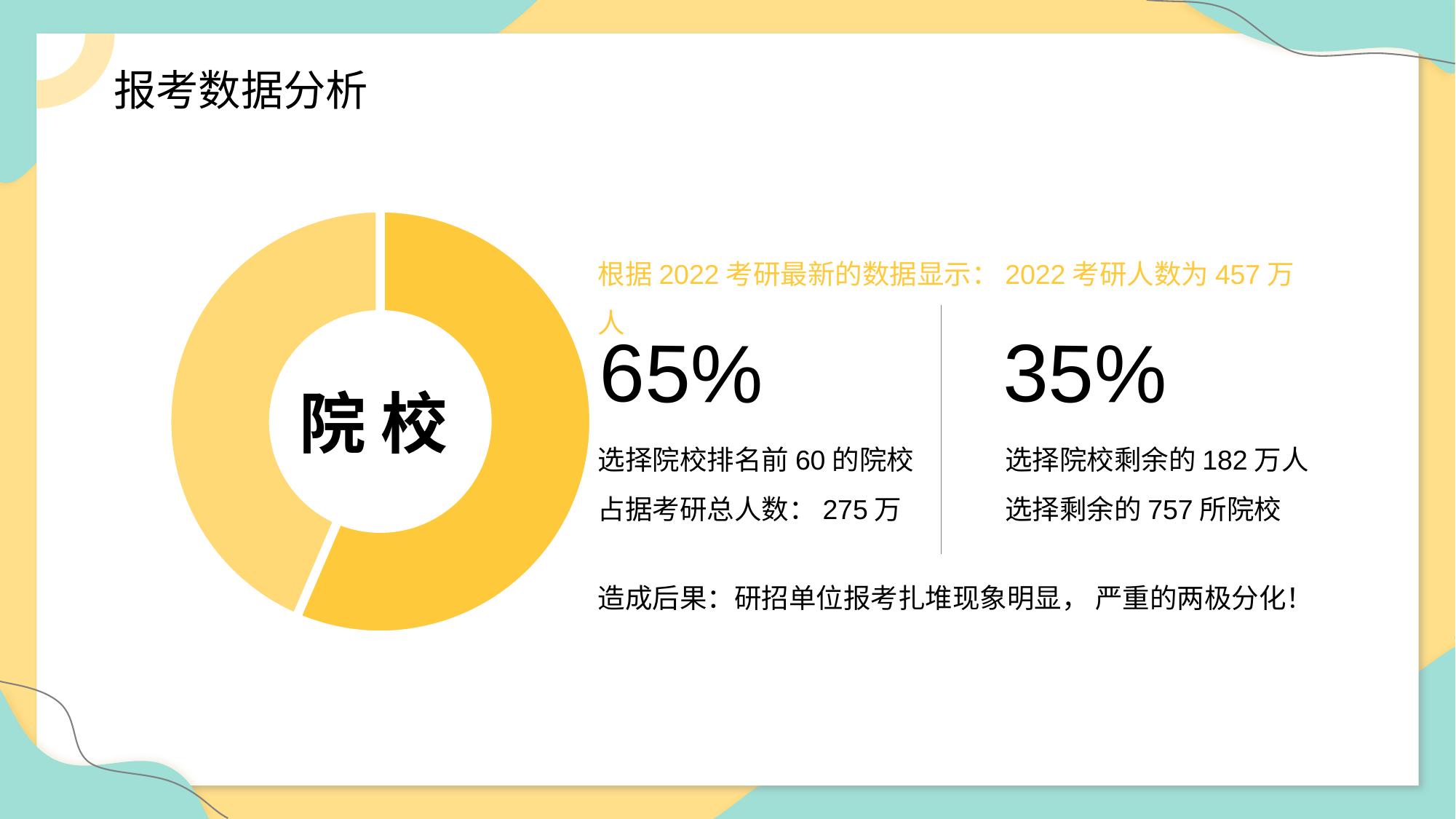

# 报考数据分析

### Chart

| Category | 销售额 |
|---|---|
| 第一季度 | 35.0 |
| 第二季度 | 27.0 |
根据2022考研最新的数据显示：2022考研人数为457万人
65%
35%
院 校
选择院校排名前60的院校
占据考研总人数：275万
选择院校剩余的182万人
选择剩余的757所院校
造成后果：研招单位报考扎堆现象明显， 严重的两极分化！